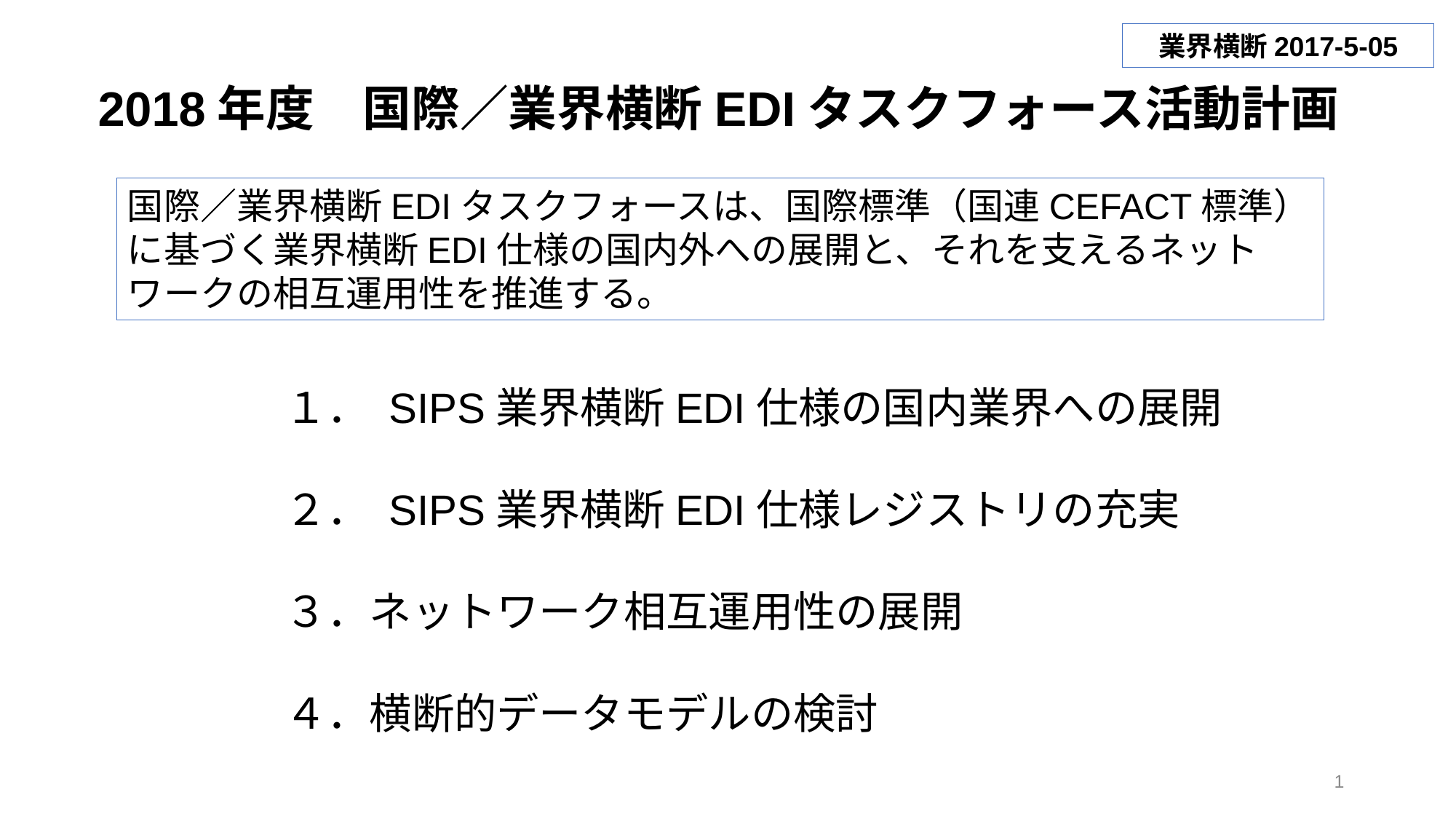

業界横断2017-5-05
2018年度　国際／業界横断EDIタスクフォース活動計画
国際／業界横断EDIタスクフォースは、国際標準（国連CEFACT標準）に基づく業界横断EDI仕様の国内外への展開と、それを支えるネットワークの相互運用性を推進する。
１． SIPS業界横断EDI仕様の国内業界への展開

２． SIPS業界横断EDI仕様レジストリの充実

３．ネットワーク相互運用性の展開

４．横断的データモデルの検討
1